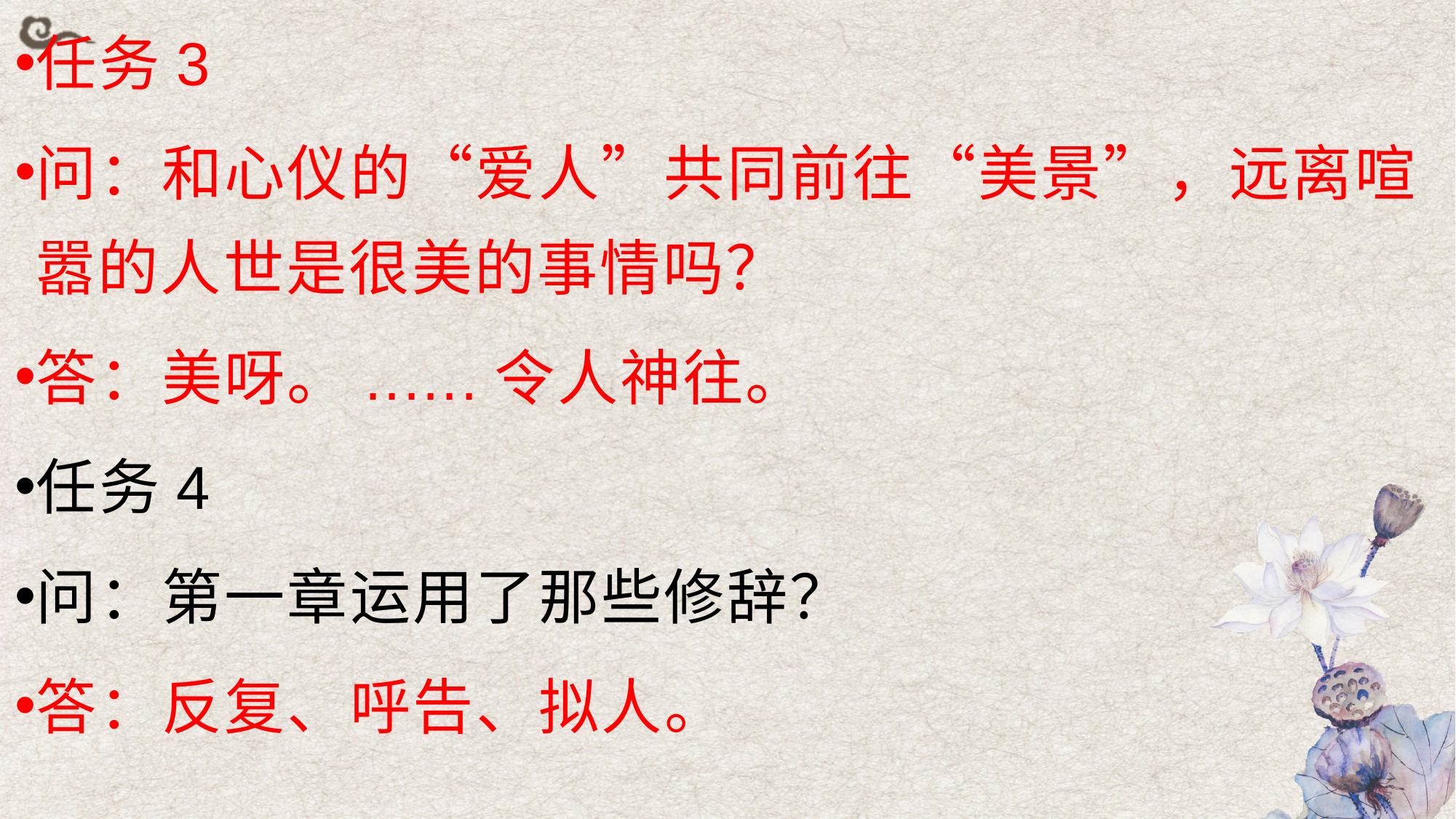

任务3
问：和心仪的“爱人”共同前往“美景”，远离喧嚣的人世是很美的事情吗？
答：美呀。......令人神往。
任务4
问：第一章运用了那些修辞？
答：反复、呼告、拟人。

#